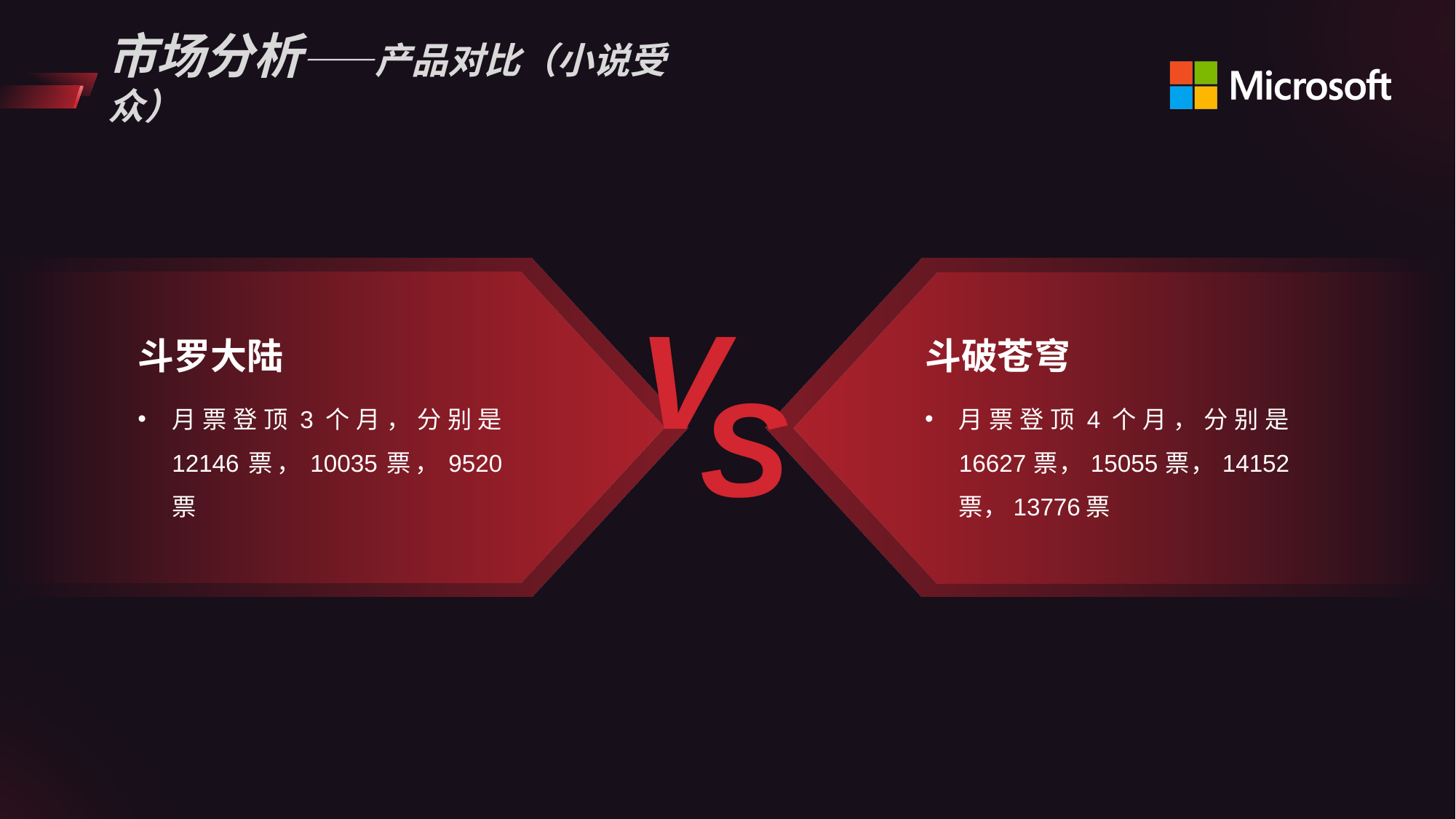

# 市场分析——产品对比（小说受众）

V
斗罗大陆
斗破苍穹
S
月票登顶3个月，分别是12146票，10035票，9520票

月票登顶4个月，分别是16627票，15055票，14152票，13776票